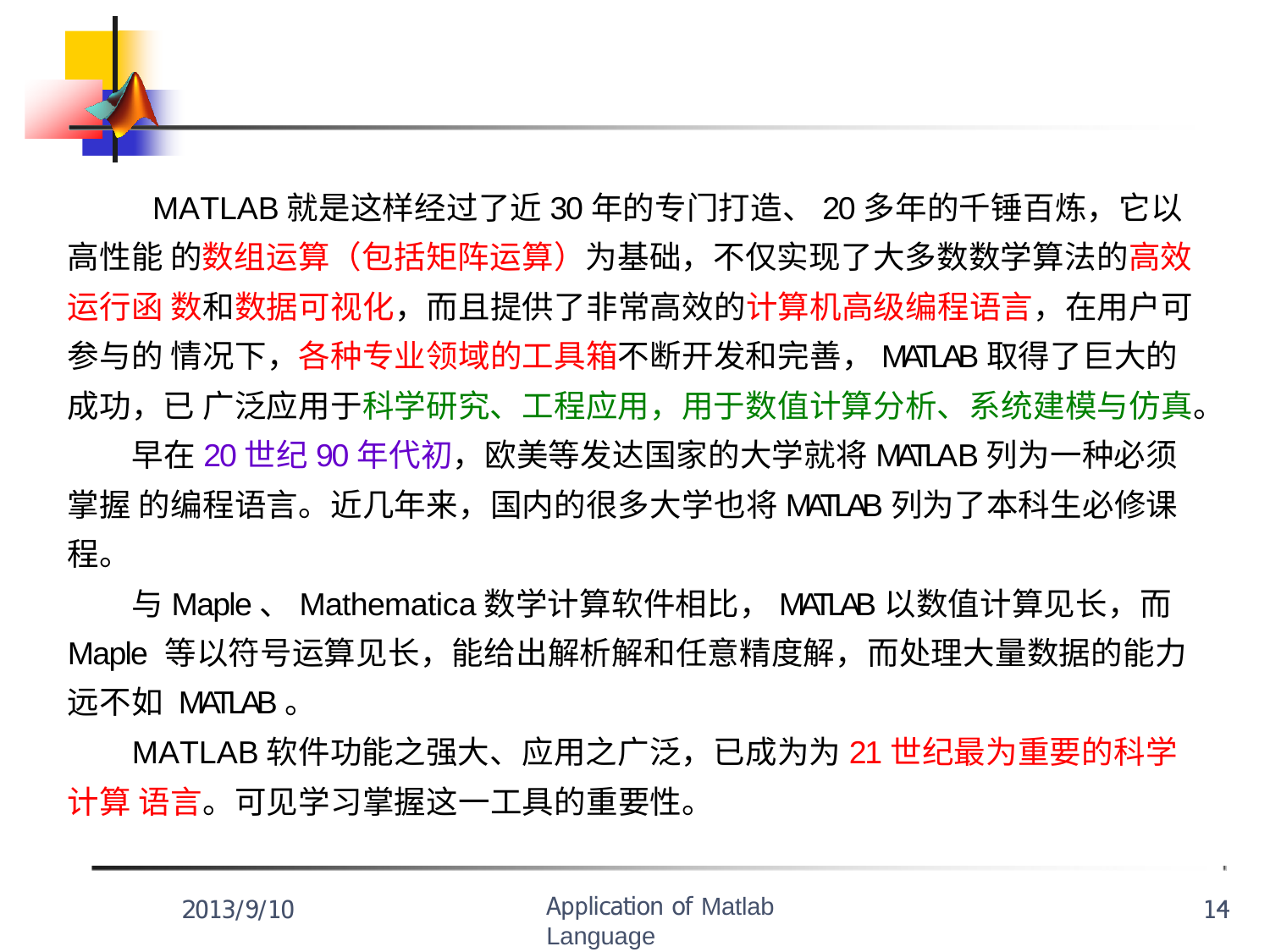

MATLAB就是这样经过了近30年的专门打造、20多年的千锤百炼，它以高性能 的数组运算（包括矩阵运算）为基础，不仅实现了大多数数学算法的高效运行函 数和数据可视化，而且提供了非常高效的计算机高级编程语言，在用户可参与的 情况下，各种专业领域的工具箱不断开发和完善，MATLAB取得了巨大的成功，已 广泛应用于科学研究、工程应用，用于数值计算分析、系统建模与仿真。
早在20世纪90年代初，欧美等发达国家的大学就将MATLAB列为一种必须掌握 的编程语言。近几年来，国内的很多大学也将MATLAB列为了本科生必修课程。
与Maple、Mathematica数学计算软件相比，MATLAB以数值计算见长，而Maple 等以符号运算见长，能给出解析解和任意精度解，而处理大量数据的能力远不如 MATLAB。
MATLAB软件功能之强大、应用之广泛，已成为为21世纪最为重要的科学计算 语言。可见学习掌握这一工具的重要性。
Application of Matlab Language
2013/9/10
14